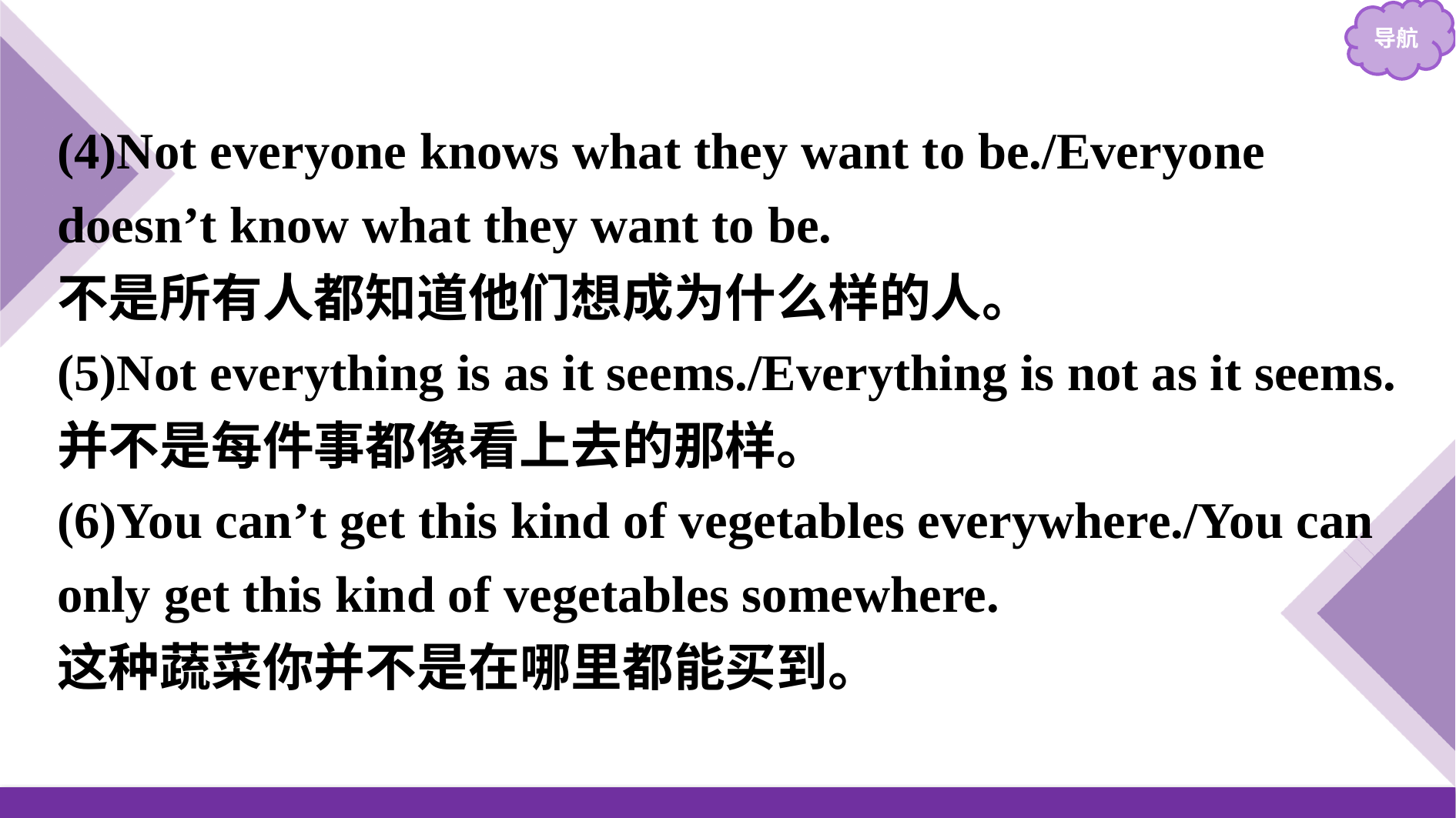

(4)Not everyone knows what they want to be./Everyone doesn’t know what they want to be.
不是所有人都知道他们想成为什么样的人。
(5)Not everything is as it seems./Everything is not as it seems.
并不是每件事都像看上去的那样。
(6)You can’t get this kind of vegetables everywhere./You can only get this kind of vegetables somewhere.
这种蔬菜你并不是在哪里都能买到。